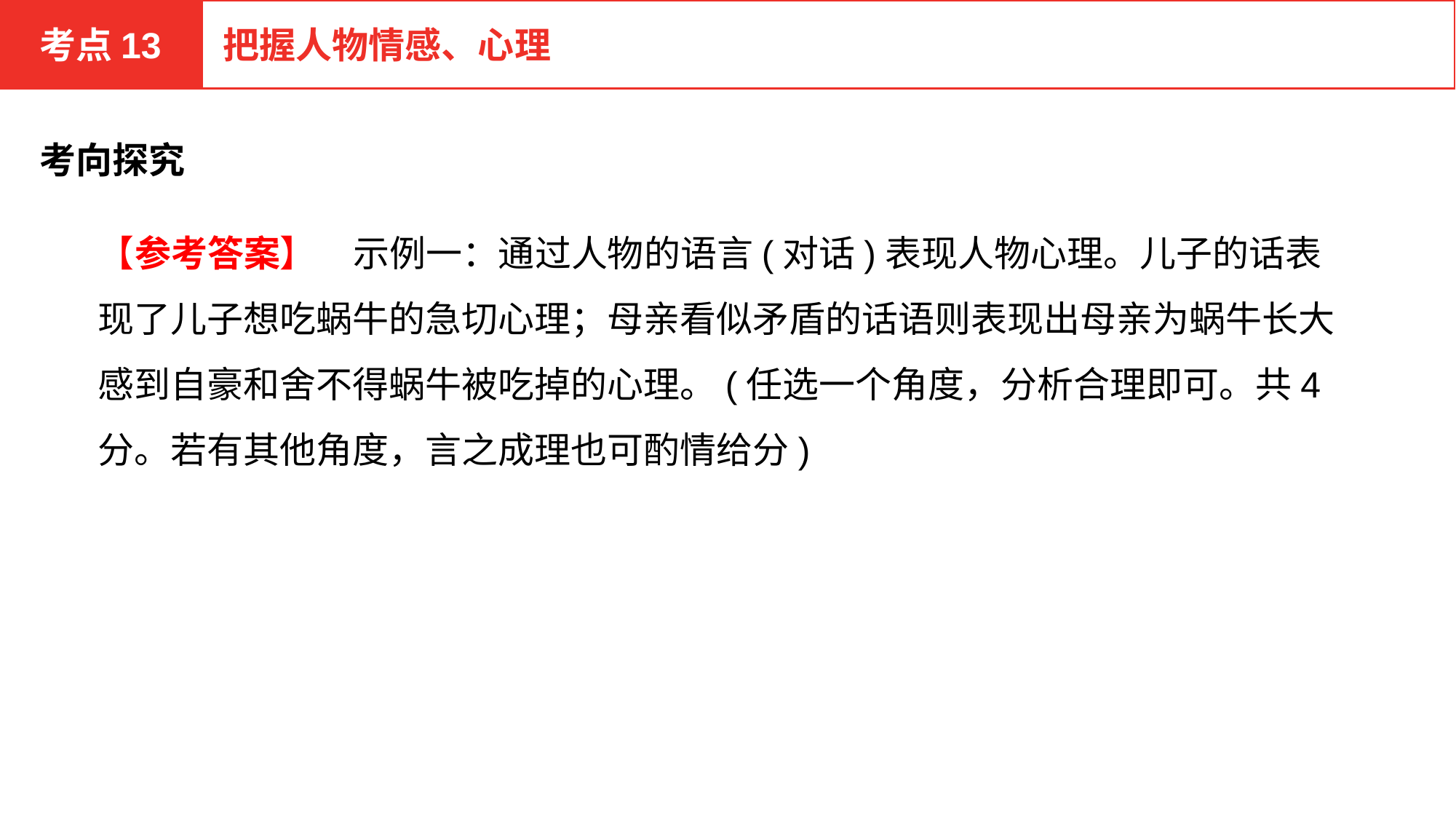

考点13
把握人物情感、心理
考向探究

【参考答案】　示例一：通过人物的语言(对话)表现人物心理。儿子的话表现了儿子想吃蜗牛的急切心理；母亲看似矛盾的话语则表现出母亲为蜗牛长大感到自豪和舍不得蜗牛被吃掉的心理。(任选一个角度，分析合理即可。共4分。若有其他角度，言之成理也可酌情给分)